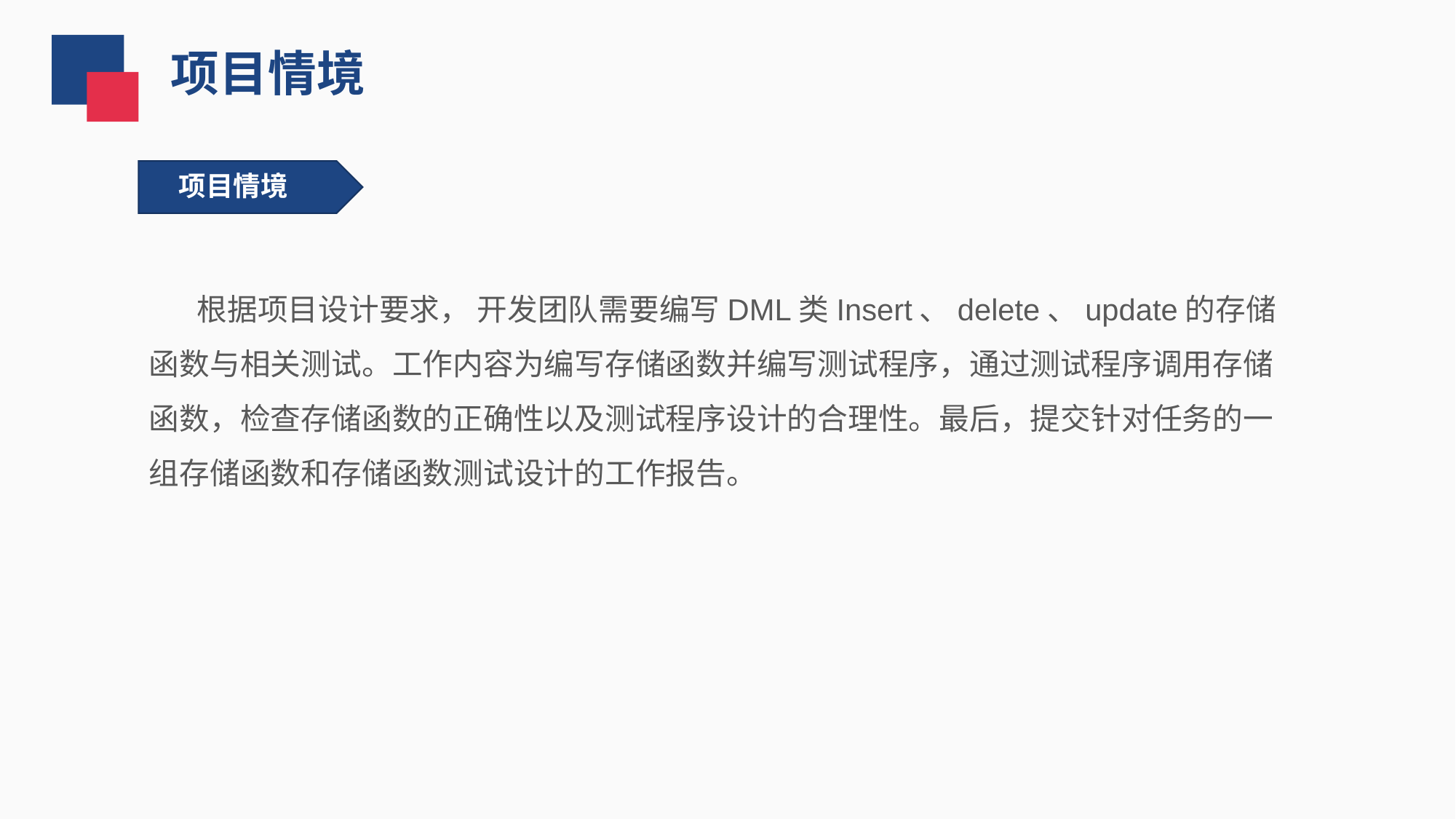

项目情境

项目情境
      根据项目设计要求， 开发团队需要编写DML类Insert、delete、update的存储函数与相关测试。工作内容为编写存储函数并编写测试程序，通过测试程序调用存储函数，检查存储函数的正确性以及测试程序设计的合理性。最后，提交针对任务的一组存储函数和存储函数测试设计的工作报告。